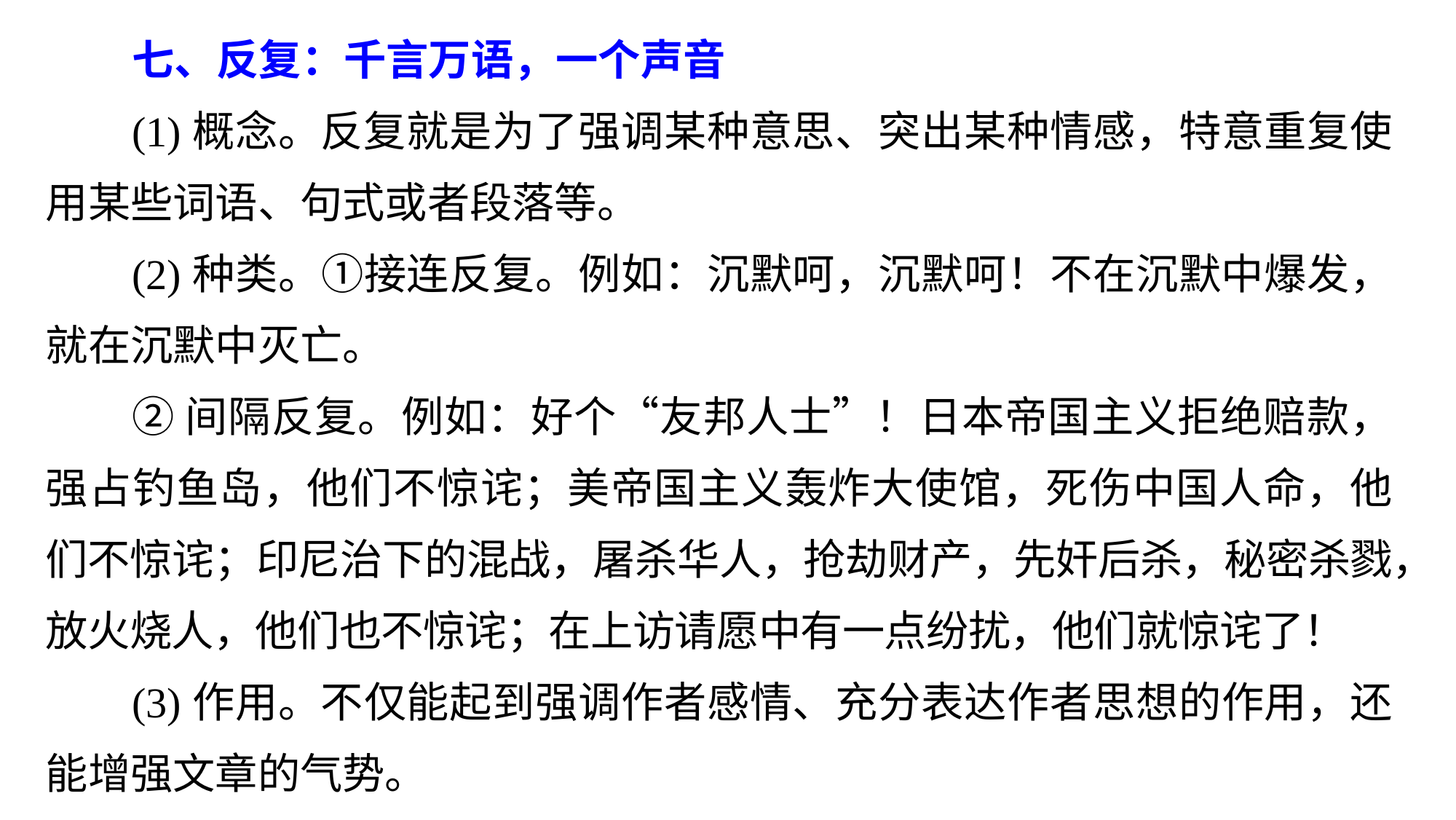

七、反复：千言万语，一个声音
(1)概念。反复就是为了强调某种意思、突出某种情感，特意重复使用某些词语、句式或者段落等。
(2)种类。①接连反复。例如：沉默呵，沉默呵！不在沉默中爆发，就在沉默中灭亡。
②间隔反复。例如：好个“友邦人士”！日本帝国主义拒绝赔款，强占钓鱼岛，他们不惊诧；美帝国主义轰炸大使馆，死伤中国人命，他们不惊诧；印尼治下的混战，屠杀华人，抢劫财产，先奸后杀，秘密杀戮，放火烧人，他们也不惊诧；在上访请愿中有一点纷扰，他们就惊诧了！
(3)作用。不仅能起到强调作者感情、充分表达作者思想的作用，还能增强文章的气势。